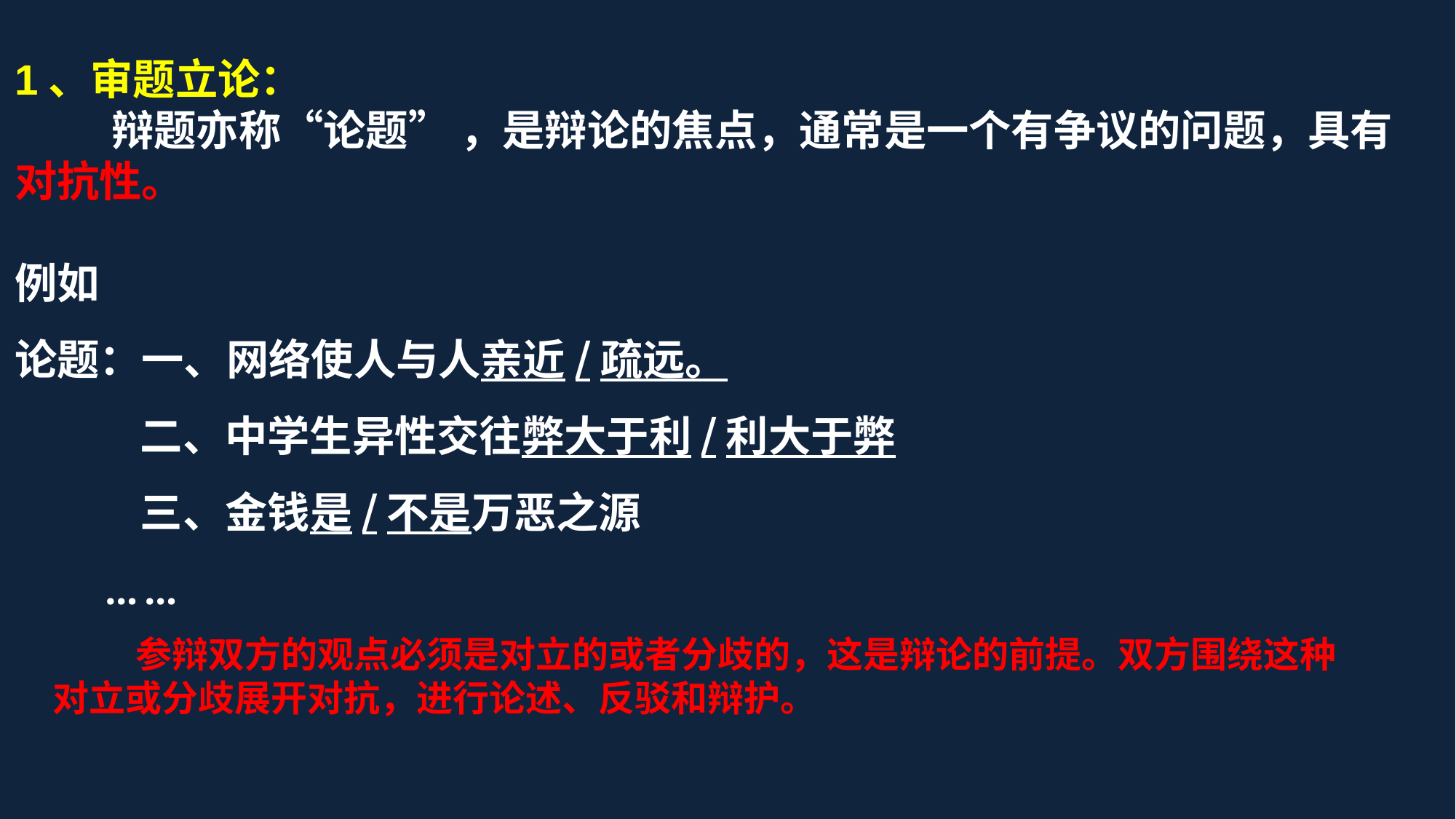

1、审题立论：
         辩题亦称“论题” ，是辩论的焦点，通常是一个有争议的问题，具有对抗性。

例如
论题：一、网络使人与人亲近/疏远。
            二、中学生异性交往弊大于利/利大于弊
            三、金钱是/不是万恶之源
            … …

         参辩双方的观点必须是对立的或者分歧的，这是辩论的前提。双方围绕这种对立或分歧展开对抗，进行论述、反驳和辩护。